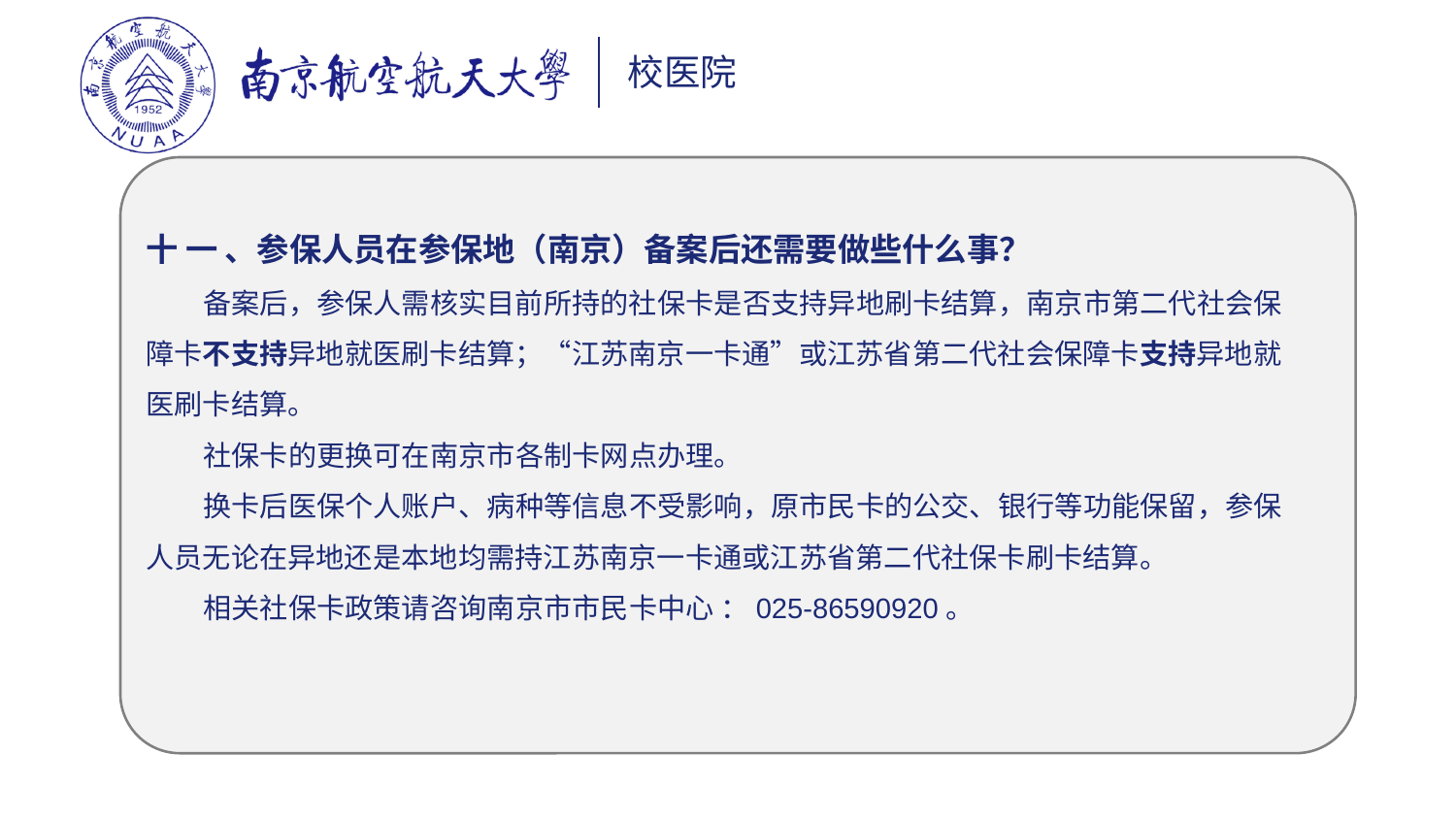

十 一 、参保人员在参保地（南京）备案后还需要做些什么事？
        备案后，参保人需核实目前所持的社保卡是否支持异地刷卡结算，南京市第二代社会保
障卡不支持异地就医刷卡结算；“江苏南京一卡通”或江苏省第二代社会保障卡支持异地就
医刷卡结算。
        社保卡的更换可在南京市各制卡网点办理。
        换卡后医保个人账户、病种等信息不受影响，原市民卡的公交、银行等功能保留，参保人员无论在异地还是本地均需持江苏南京一卡通或江苏省第二代社保卡刷卡结算。
        相关社保卡政策请咨询南京市市民卡中心 ：025-86590920。